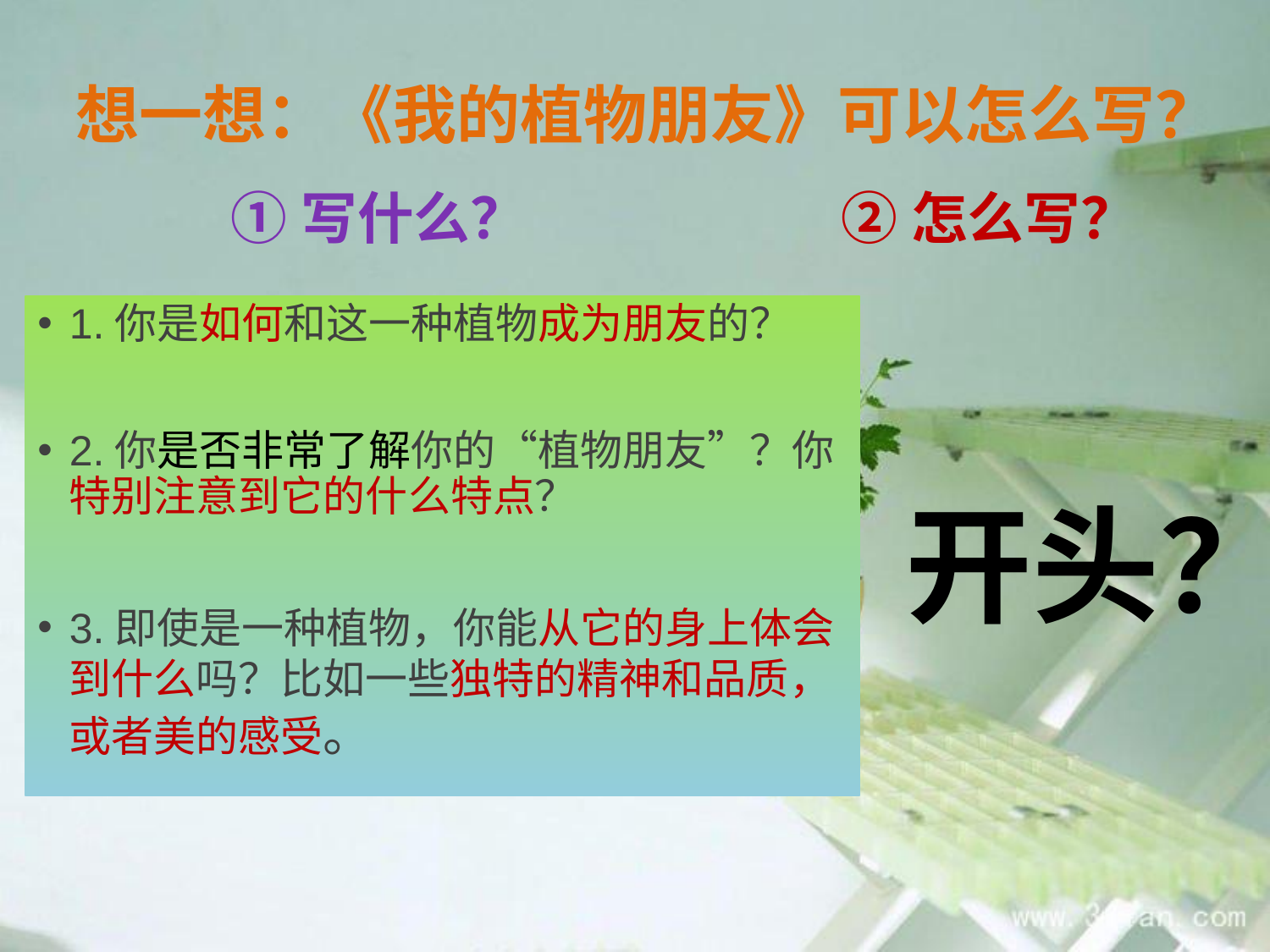

想一想：《我的植物朋友》可以怎么写？
①写什么？
②怎么写？

1.你是如何和这一种植物成为朋友的？

2.你是否非常了解你的“植物朋友”？你特别注意到它的什么特点？

3.即使是一种植物，你能从它的身上体会到什么吗？比如一些独特的精神和品质，或者美的感受。
开头？